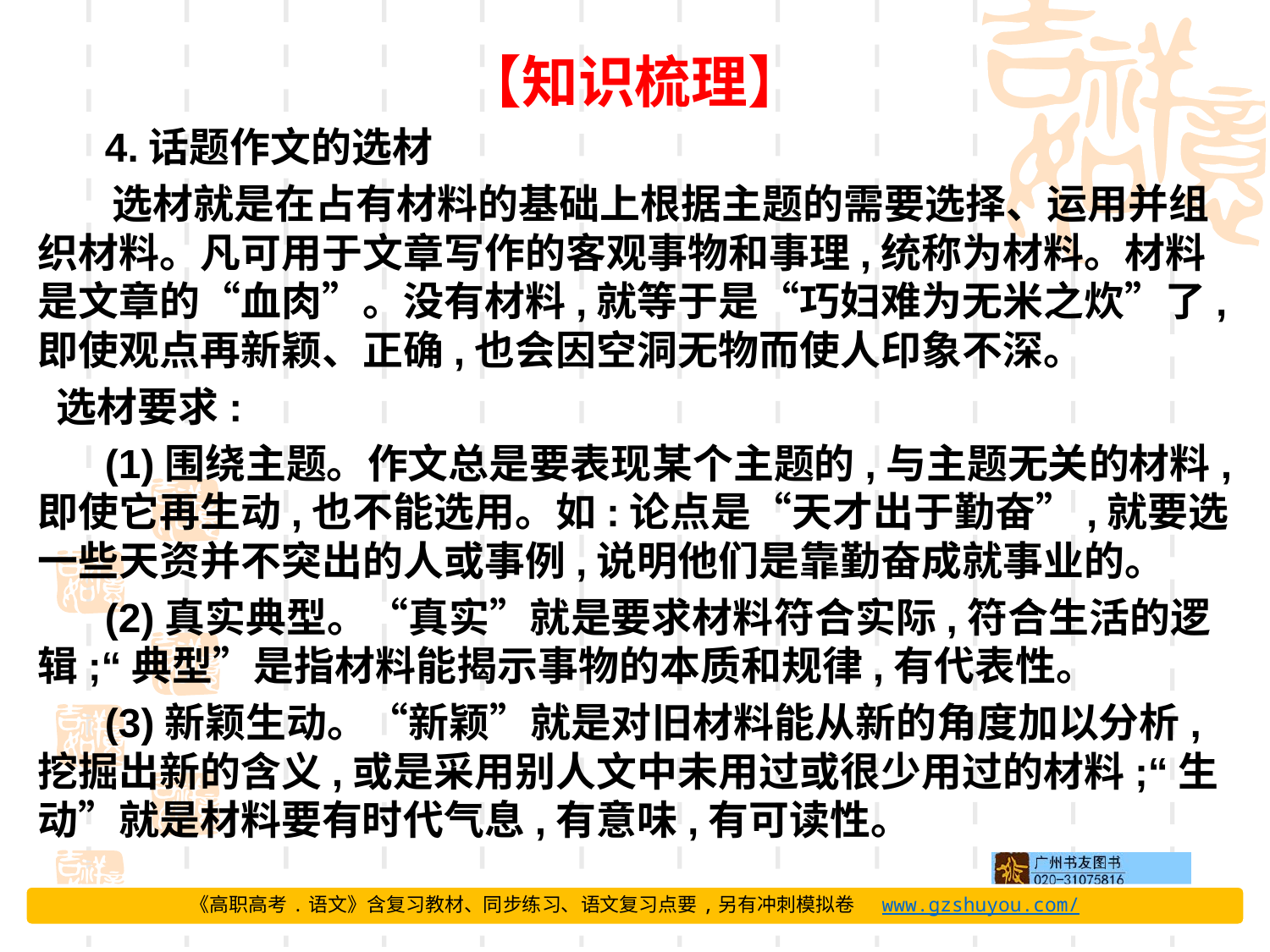

【知识梳理】
      4.话题作文的选材
选材就是在占有材料的基础上根据主题的需要选择、运用并组织材料。凡可用于文章写作的客观事物和事理,统称为材料。材料是文章的“血肉”。没有材料,就等于是“巧妇难为无米之炊”了,即使观点再新颖、正确,也会因空洞无物而使人印象不深。
 选材要求:
      (1)围绕主题。作文总是要表现某个主题的,与主题无关的材料,即使它再生动,也不能选用。如:论点是“天才出于勤奋”,就要选一些天资并不突出的人或事例,说明他们是靠勤奋成就事业的。
      (2)真实典型。“真实”就是要求材料符合实际,符合生活的逻辑;“典型”是指材料能揭示事物的本质和规律,有代表性。
      (3)新颖生动。“新颖”就是对旧材料能从新的角度加以分析,挖掘出新的含义,或是采用别人文中未用过或很少用过的材料;“生动”就是材料要有时代气息,有意味,有可读性。